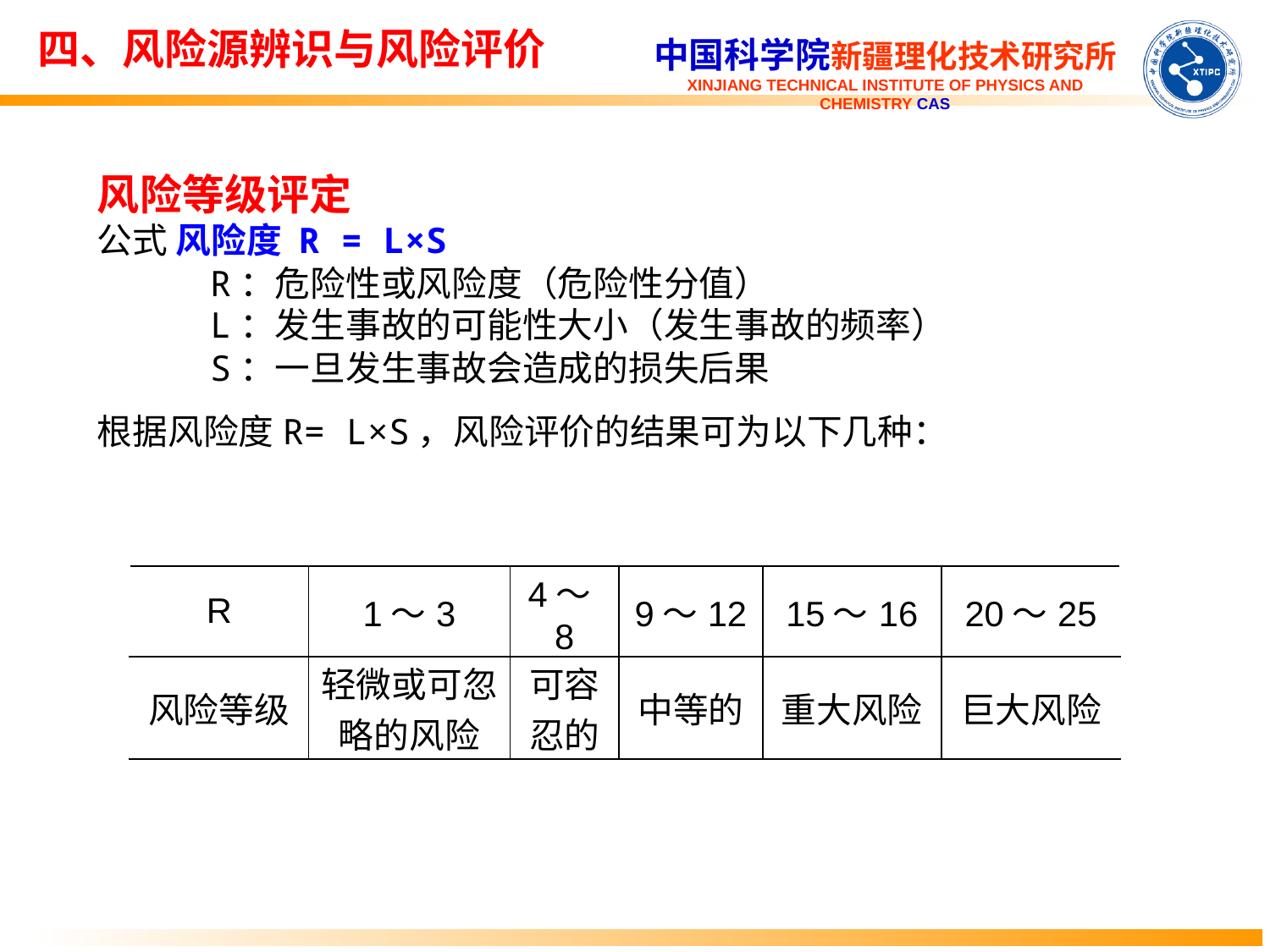

四、风险源辨识与风险评价
风险等级评定
公式 风险度 R = L×S
R：危险性或风险度（危险性分值）
L：发生事故的可能性大小（发生事故的频率）
S：一旦发生事故会造成的损失后果
根据风险度R= L×S，风险评价的结果可为以下几种：

| R | 1～3 | 4～8 | 9～12 | 15～16 | 20～25 |
| --- | --- | --- | --- | --- | --- |
| 风险等级 | 轻微或可忽略的风险 | 可容忍的 | 中等的 | 重大风险 | 巨大风险 |